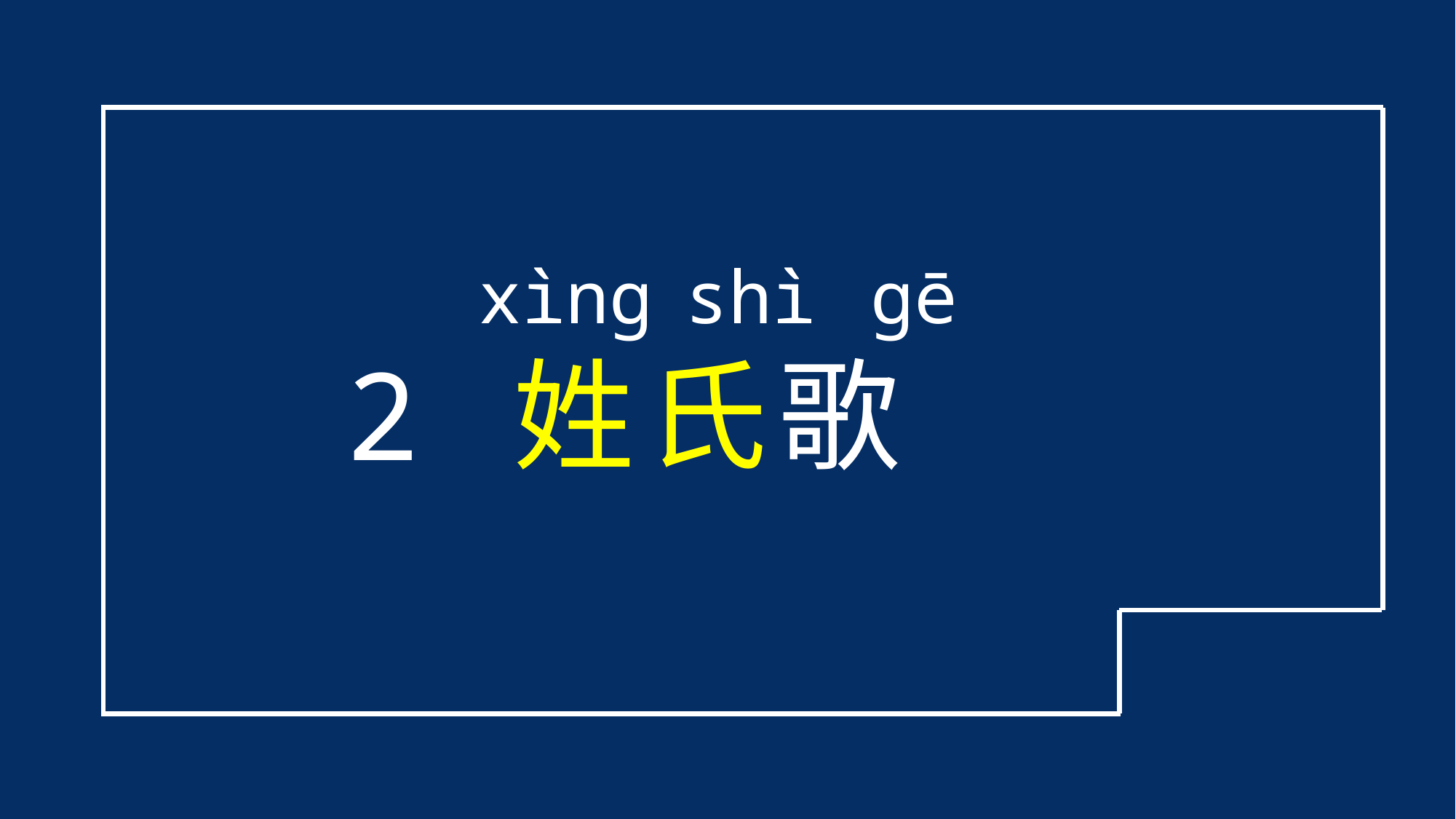

xìnɡ  shì  ɡē
2
姓 氏 歌